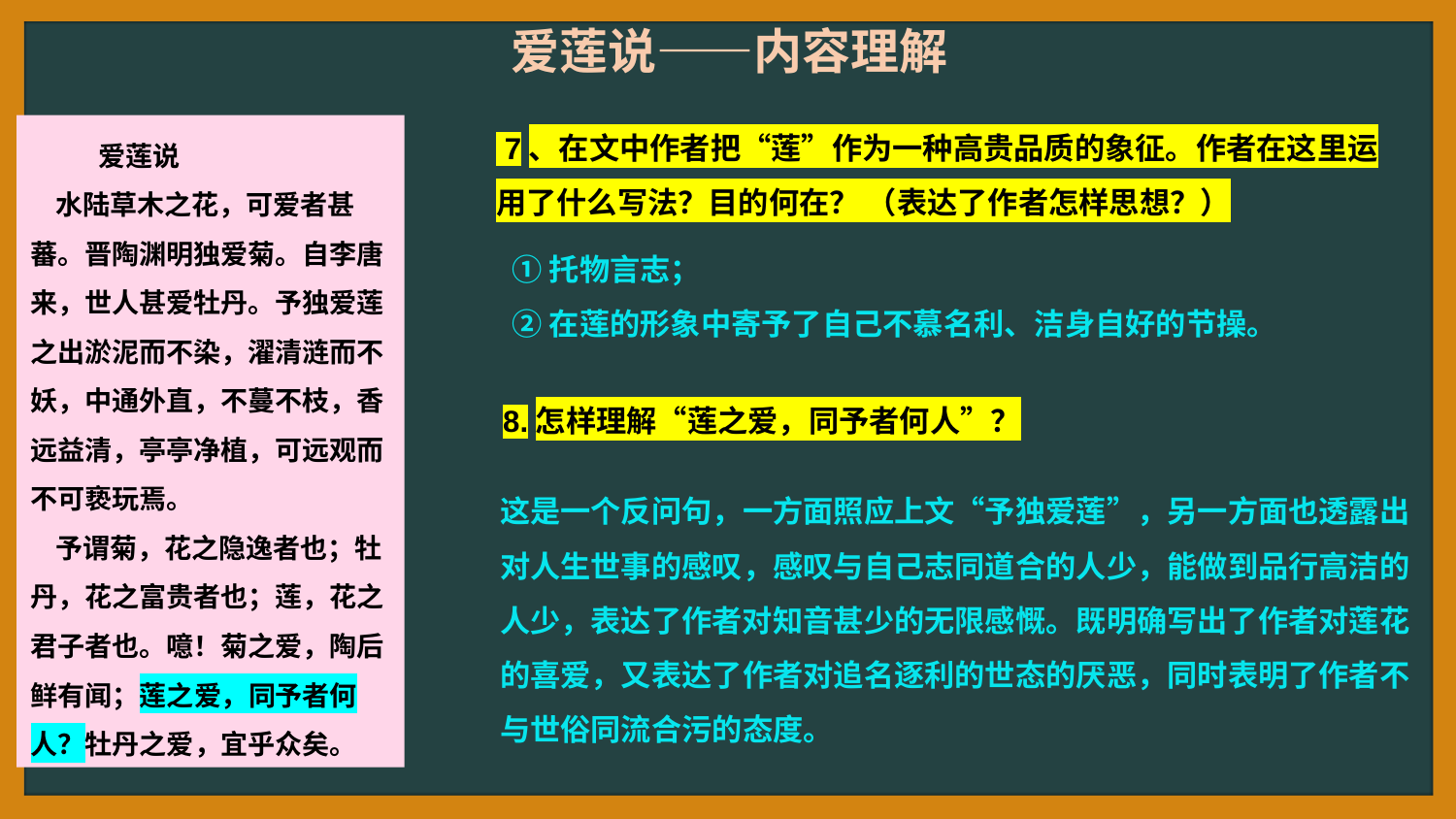

爱莲说——内容理解
 7、在文中作者把“莲”作为一种高贵品质的象征。作者在这里运用了什么写法？目的何在？ （表达了作者怎样思想？）
          爱莲说
   水陆草木之花，可爱者甚蕃。晋陶渊明独爱菊。自李唐来，世人甚爱牡丹。予独爱莲之出淤泥而不染，濯清涟而不妖，中通外直，不蔓不枝，香远益清，亭亭净植，可远观而不可亵玩焉。
   予谓菊，花之隐逸者也；牡丹，花之富贵者也；莲，花之君子者也。噫！菊之爱，陶后鲜有闻；莲之爱，同予者何人？牡丹之爱，宜乎众矣。
①托物言志；
②在莲的形象中寄予了自己不慕名利、洁身自好的节操。
8.怎样理解“莲之爱，同予者何人”？
这是一个反问句，一方面照应上文“予独爱莲”，另一方面也透露出对人生世事的感叹，感叹与自己志同道合的人少，能做到品行高洁的人少，表达了作者对知音甚少的无限感慨。既明确写出了作者对莲花的喜爱，又表达了作者对追名逐利的世态的厌恶，同时表明了作者不与世俗同流合污的态度。